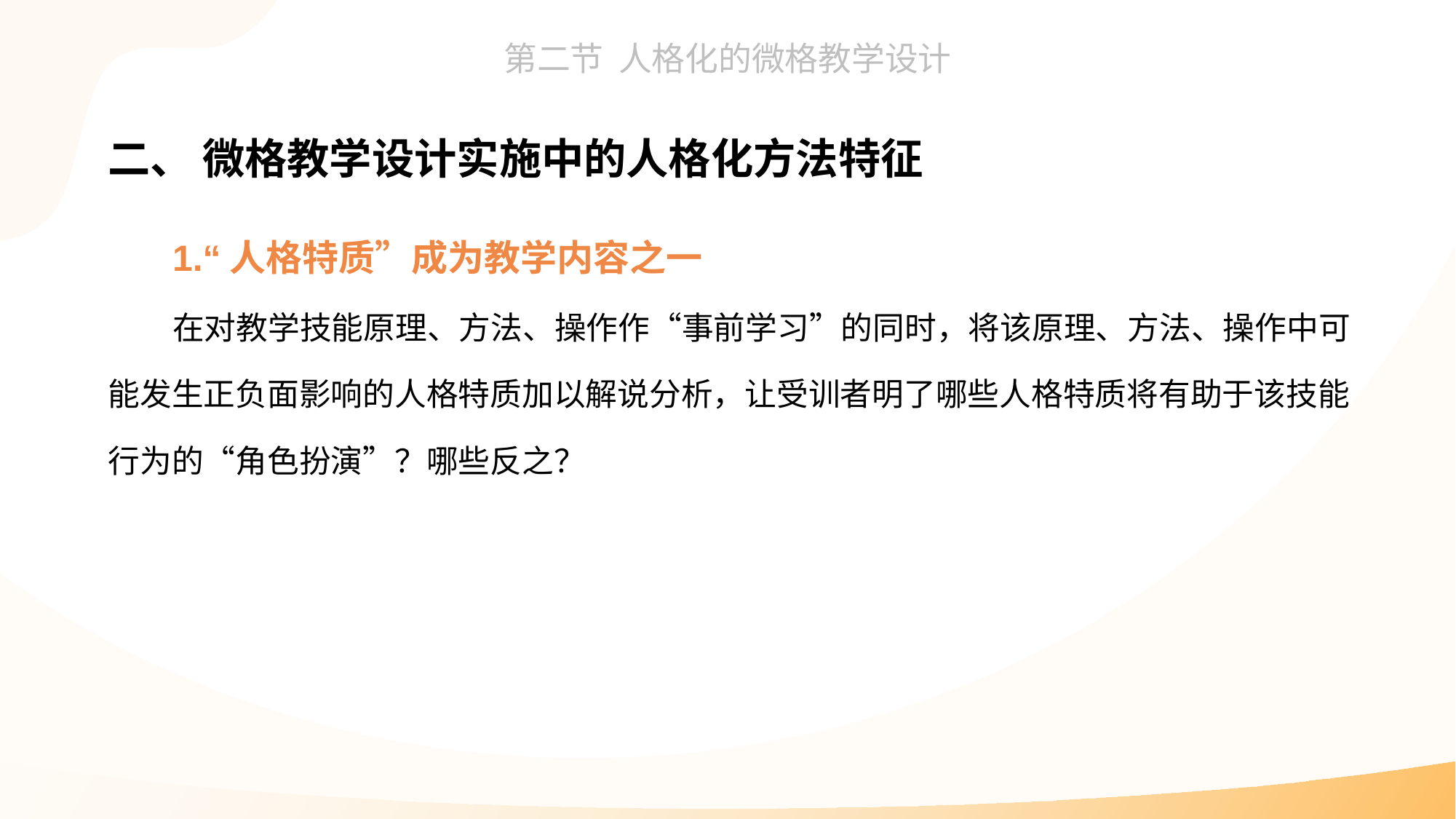

二、 微格教学设计实施中的人格化方法特征
1.“人格特质”成为教学内容之一
在对教学技能原理、方法、操作作“事前学习”的同时，将该原理、方法、操作中可能发生正负面影响的人格特质加以解说分析，让受训者明了哪些人格特质将有助于该技能行为的“角色扮演”？哪些反之？